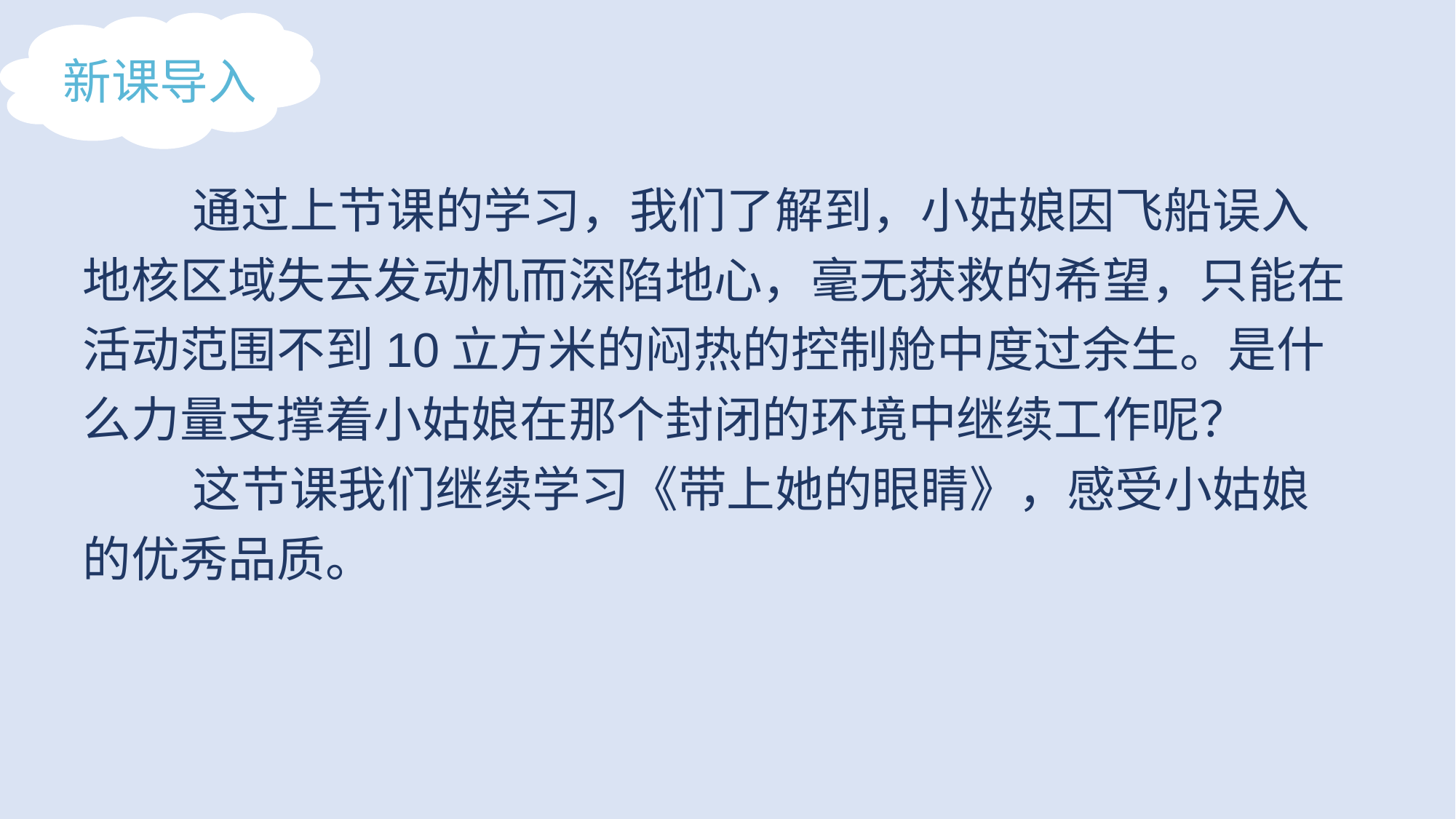

新课导入
         通过上节课的学习，我们了解到，小姑娘因飞船误入地核区域失去发动机而深陷地心，毫无获救的希望，只能在活动范围不到10立方米的闷热的控制舱中度过余生。是什么力量支撑着小姑娘在那个封闭的环境中继续工作呢？
         这节课我们继续学习《带上她的眼睛》，感受小姑娘的优秀品质。